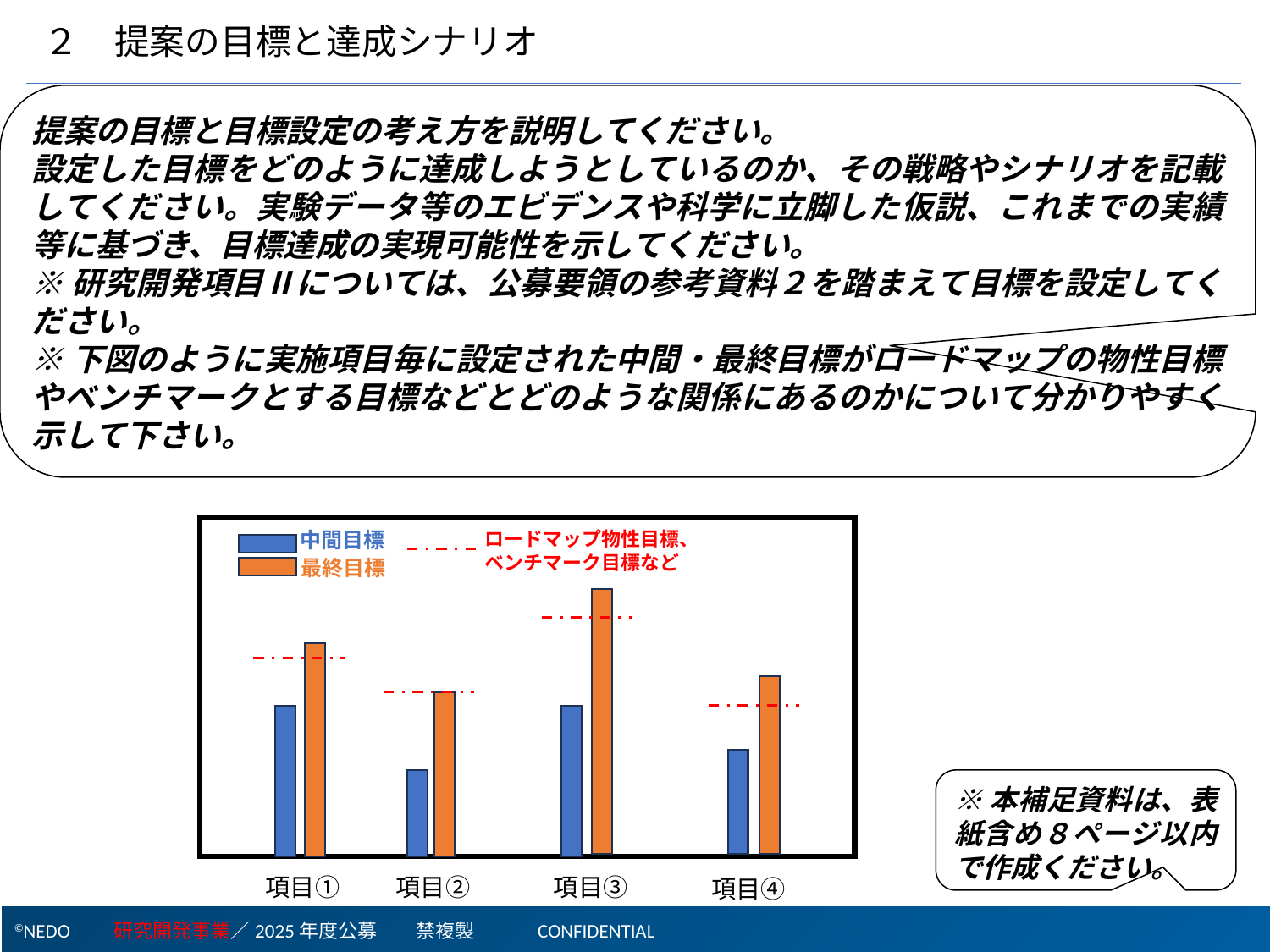

２　提案の目標と達成シナリオ
提案の目標と目標設定の考え方を説明してください。
設定した目標をどのように達成しようとしているのか、その戦略やシナリオを記載してください。実験データ等のエビデンスや科学に立脚した仮説、これまでの実績等に基づき、目標達成の実現可能性を示してください。
※研究開発項目Ⅱについては、公募要領の参考資料２を踏まえて目標を設定してください。
※下図のように実施項目毎に設定された中間・最終目標がロードマップの物性目標やベンチマークとする目標などとどのような関係にあるのかについて分かりやすく示して下さい。

ロードマップ物性目標、
ベンチマーク目標など
中間目標

最終目標

※本補足資料は、表紙含め８ページ以内で作成ください。
項目①
項目③
項目②
項目④